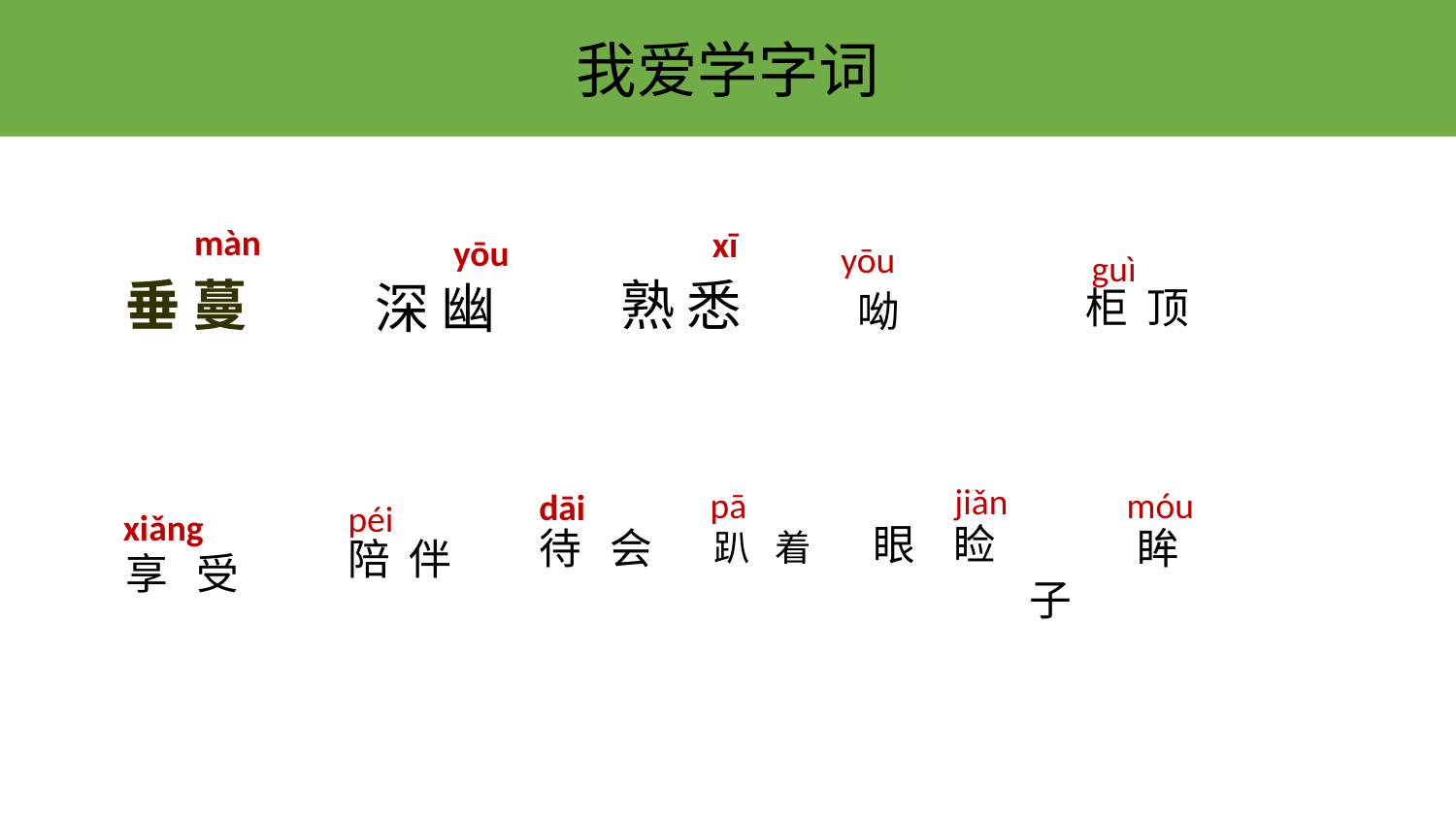

我爱学字词

 guì
 yōu
   màn
     xī
yōu
垂 蔓
熟 悉
深 幽
柜  顶
    呦

            jiǎn

 xiǎng
     pā
móu
dāi
péi
    眼    睑
待   会
               眸    子
    趴   着
陪  伴
享   受